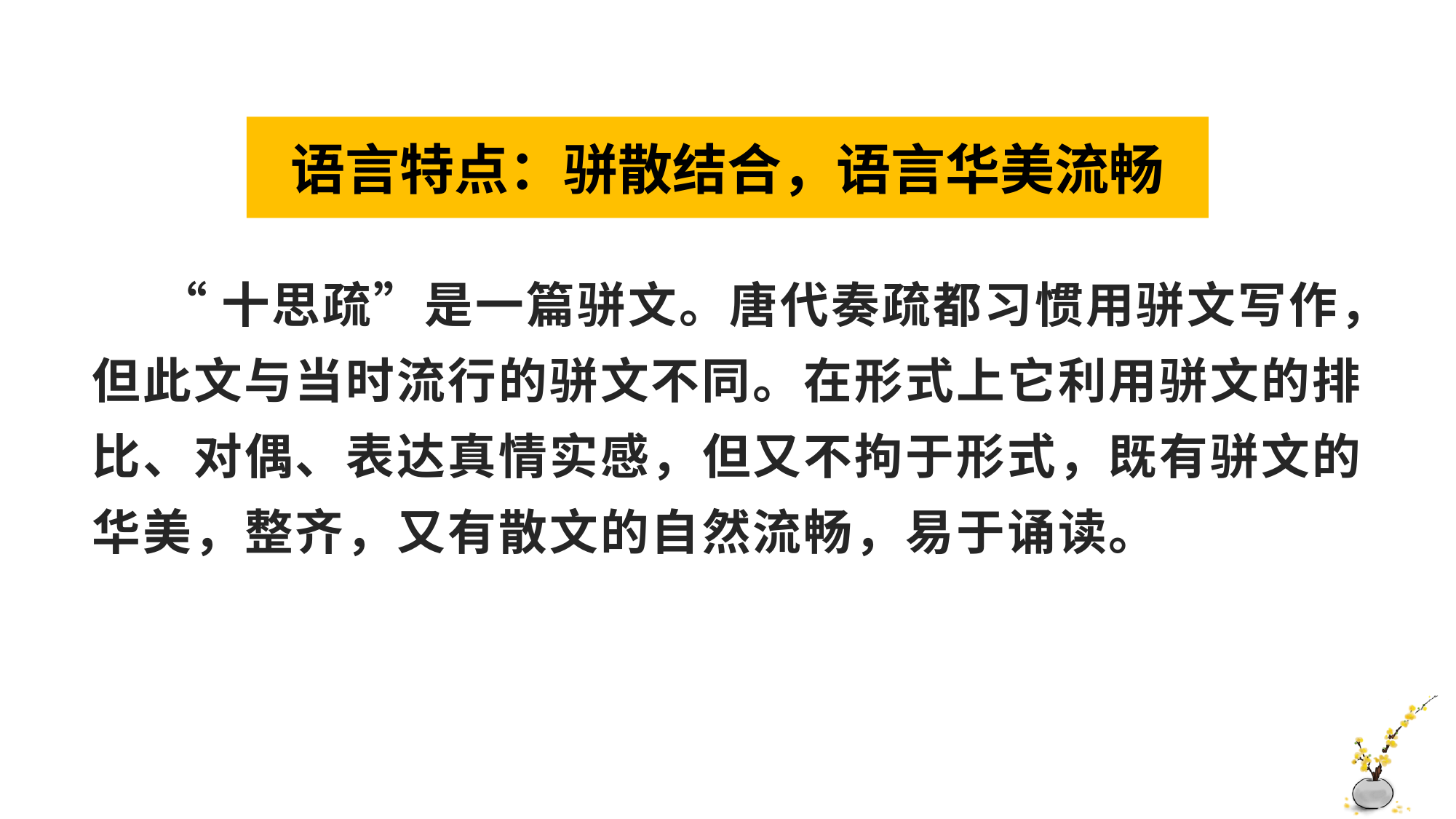

语言特点：骈散结合，语言华美流畅
     “十思疏”是一篇骈文。唐代奏疏都习惯用骈文写作，但此文与当时流行的骈文不同。在形式上它利用骈文的排比、对偶、表达真情实感，但又不拘于形式，既有骈文的华美，整齐，又有散文的自然流畅，易于诵读。